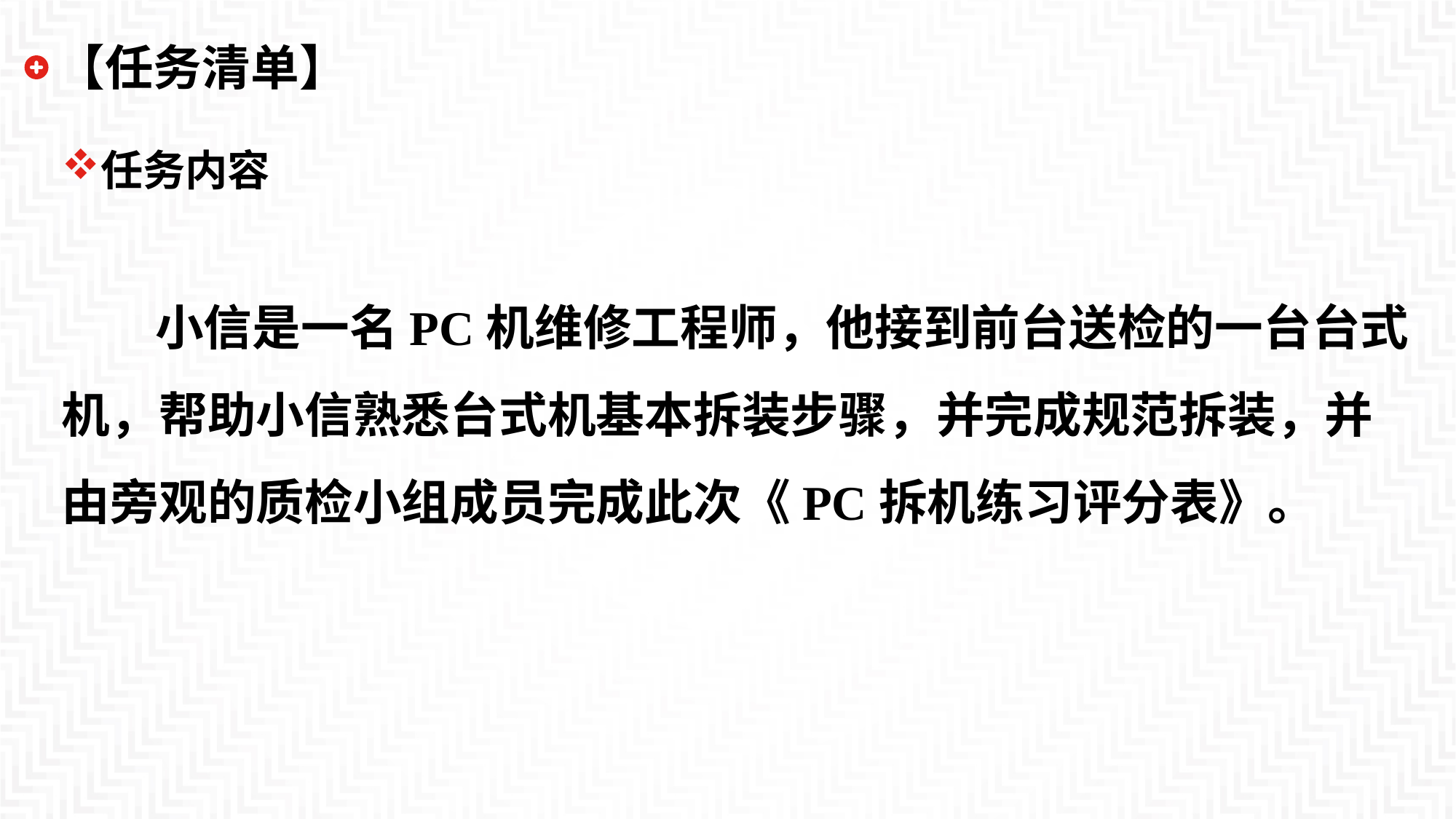

# 【任务清单】
任务内容

              小信是一名PC机维修工程师，他接到前台送检的一台台式机，帮助小信熟悉台式机基本拆装步骤，并完成规范拆装，并由旁观的质检小组成员完成此次《PC拆机练习评分表》。